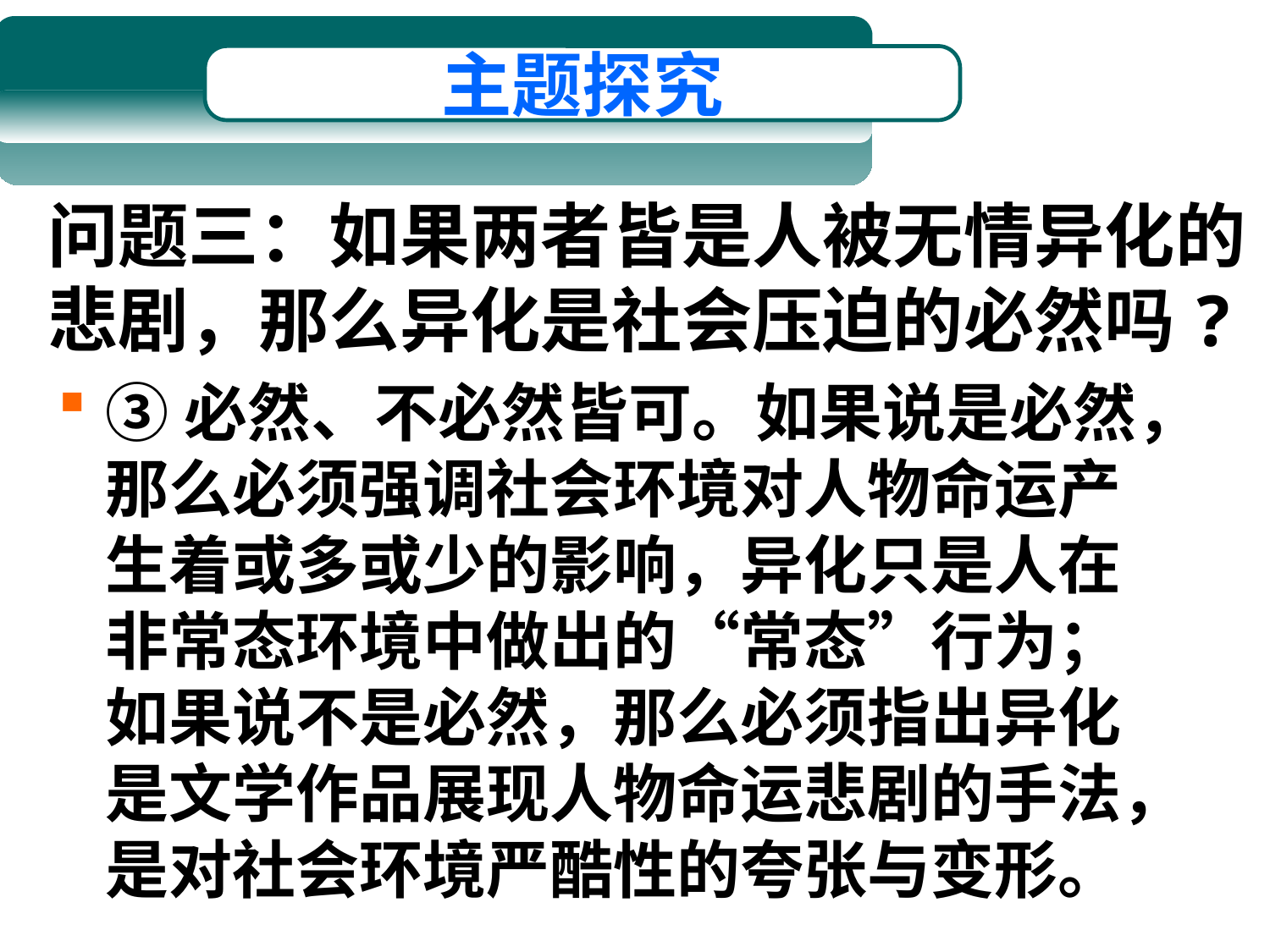

主题探究
问题三：如果两者皆是人被无情异化的悲剧，那么异化是社会压迫的必然吗?
③必然、不必然皆可。如果说是必然，那么必须强调社会环境对人物命运产生着或多或少的影响，异化只是人在非常态环境中做出的“常态”行为；如果说不是必然，那么必须指出异化是文学作品展现人物命运悲剧的手法，是对社会环境严酷性的夸张与变形。